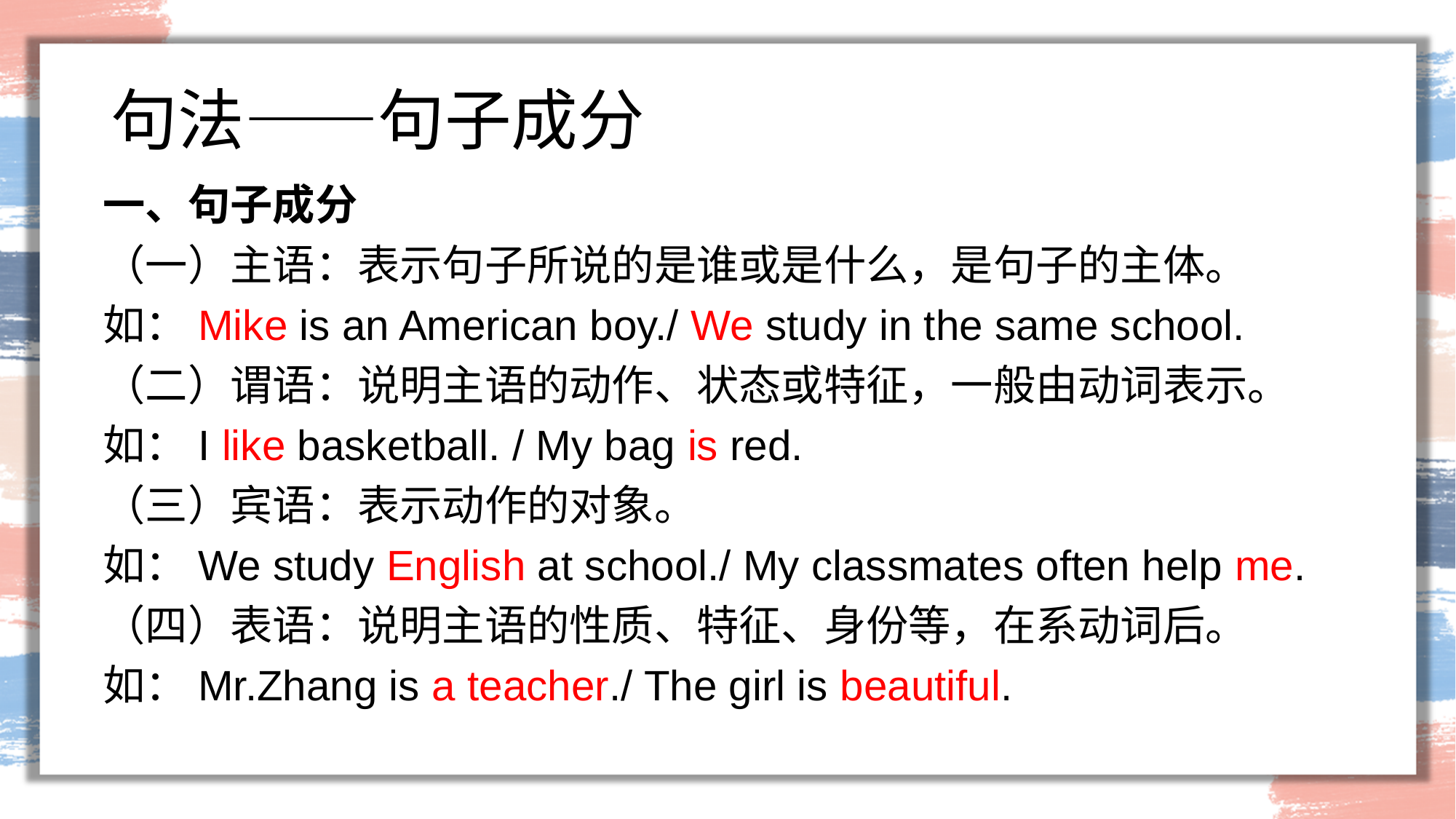

# 句法——句子成分
一、句子成分
（一）主语：表示句子所说的是谁或是什么，是句子的主体。
如：Mike is an American boy./ We study in the same school.
（二）谓语：说明主语的动作、状态或特征，一般由动词表示。
如：I like basketball. / My bag is red.
（三）宾语：表示动作的对象。
如：We study English at school./ My classmates often help me.
（四）表语：说明主语的性质、特征、身份等，在系动词后。
如：Mr.Zhang is a teacher./ The girl is beautiful.